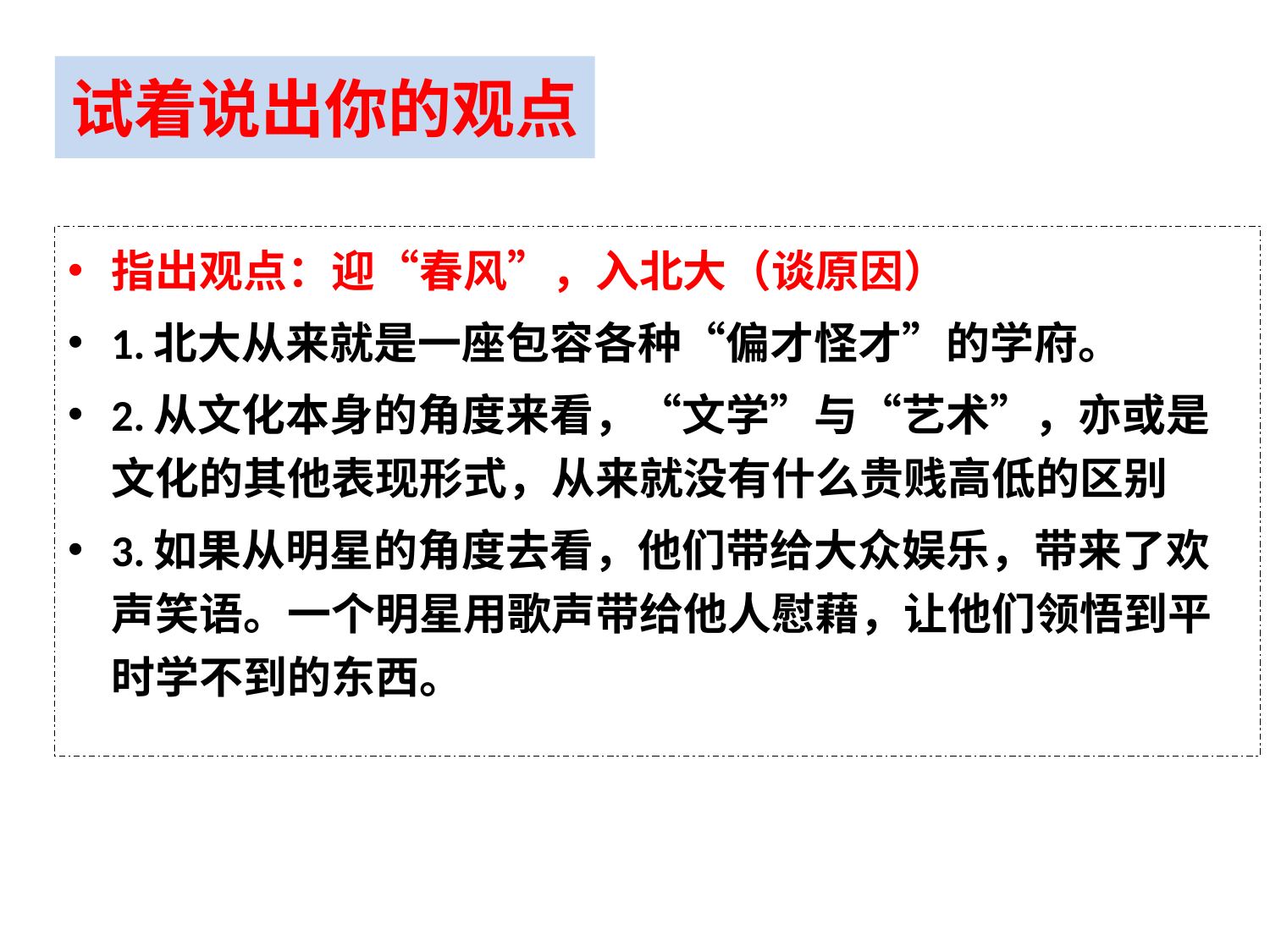

试着说出你的观点
指出观点：迎“春风”，入北大（谈原因）
1.北大从来就是一座包容各种“偏才怪才”的学府。
2.从文化本身的角度来看，“文学”与“艺术”，亦或是文化的其他表现形式，从来就没有什么贵贱高低的区别
3.如果从明星的角度去看，他们带给大众娱乐，带来了欢声笑语。一个明星用歌声带给他人慰藉，让他们领悟到平时学不到的东西。